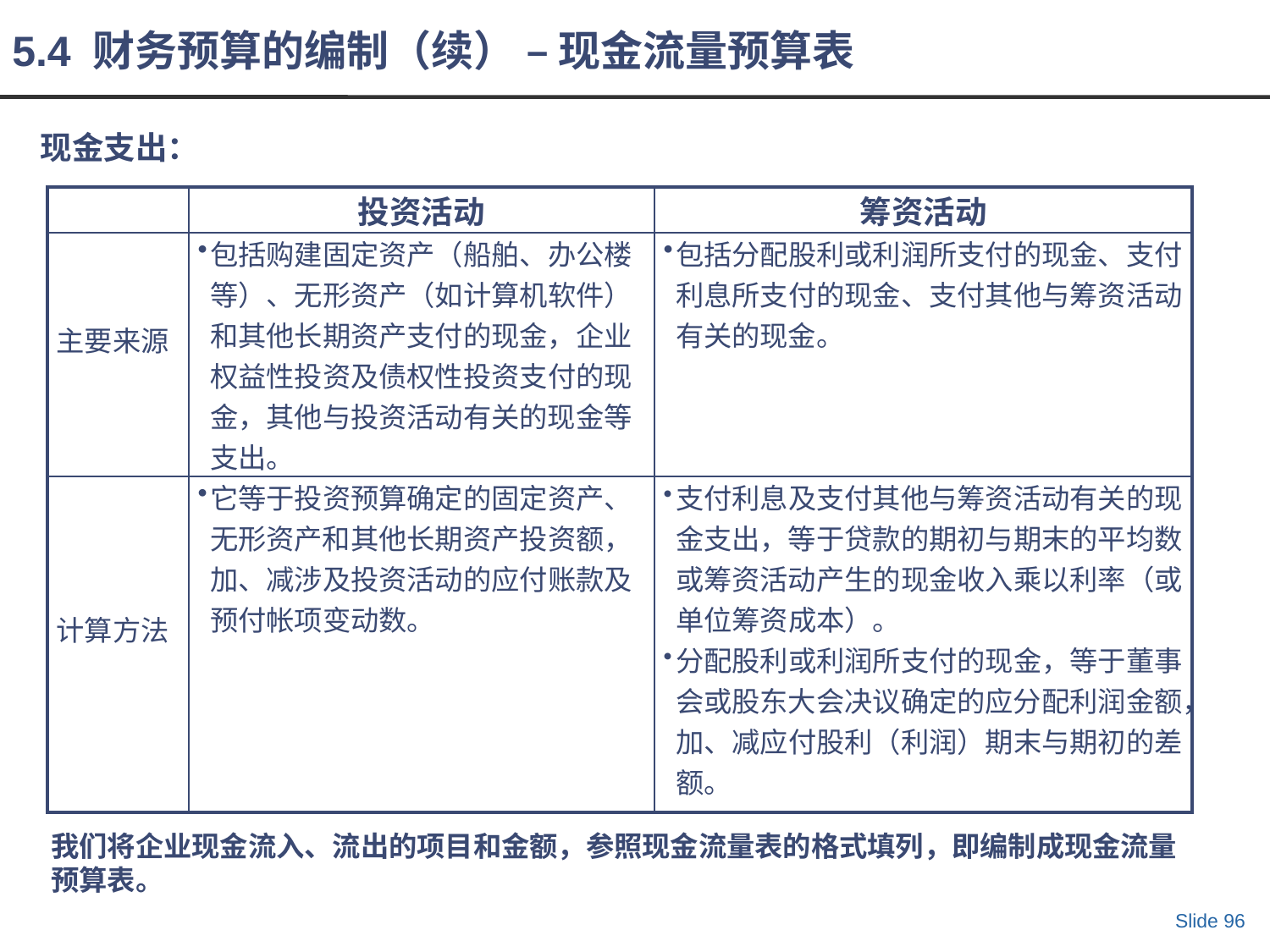

5.4 财务预算的编制（续） – 现金流量预算表

现金支出：
|  | 投资活动 | 筹资活动 |
| --- | --- | --- |
| 主要来源 | 包括购建固定资产（船舶、办公楼等）、无形资产（如计算机软件）和其他长期资产支付的现金，企业权益性投资及债权性投资支付的现金，其他与投资活动有关的现金等支出。 | 包括分配股利或利润所支付的现金、支付利息所支付的现金、支付其他与筹资活动有关的现金。 |
| 计算方法 | 它等于投资预算确定的固定资产、无形资产和其他长期资产投资额，加、减涉及投资活动的应付账款及预付帐项变动数。 | 支付利息及支付其他与筹资活动有关的现金支出，等于贷款的期初与期末的平均数或筹资活动产生的现金收入乘以利率（或单位筹资成本）。 分配股利或利润所支付的现金，等于董事会或股东大会决议确定的应分配利润金额，加、减应付股利（利润）期末与期初的差额。 |
我们将企业现金流入、流出的项目和金额，参照现金流量表的格式填列，即编制成现金流量预算表。
Slide 96